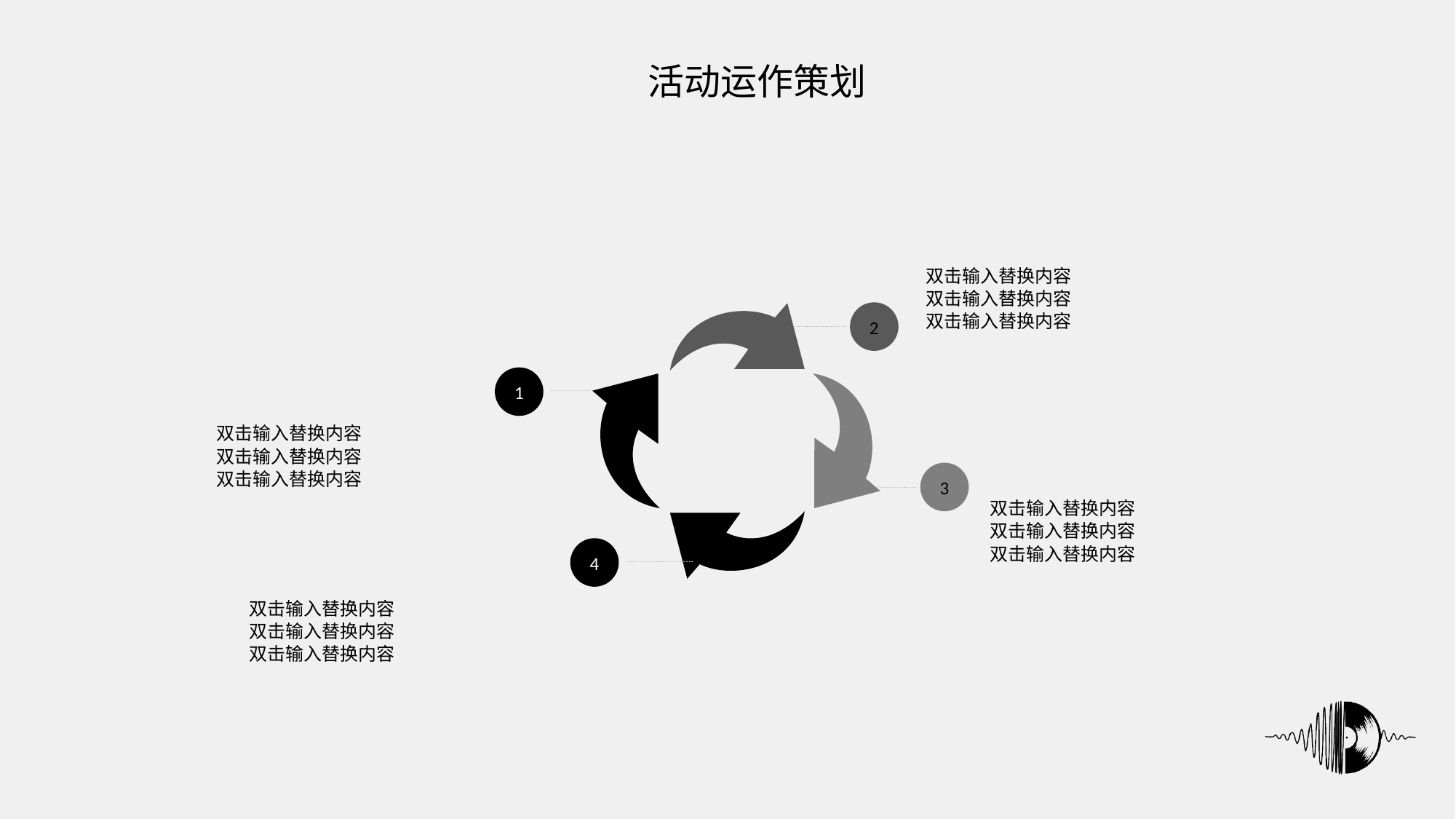

活动运作策划
双击输入替换内容
双击输入替换内容
双击输入替换内容

2

1

3
双击输入替换内容
双击输入替换内容
双击输入替换内容

双击输入替换内容
双击输入替换内容
双击输入替换内容

4
双击输入替换内容
双击输入替换内容
双击输入替换内容